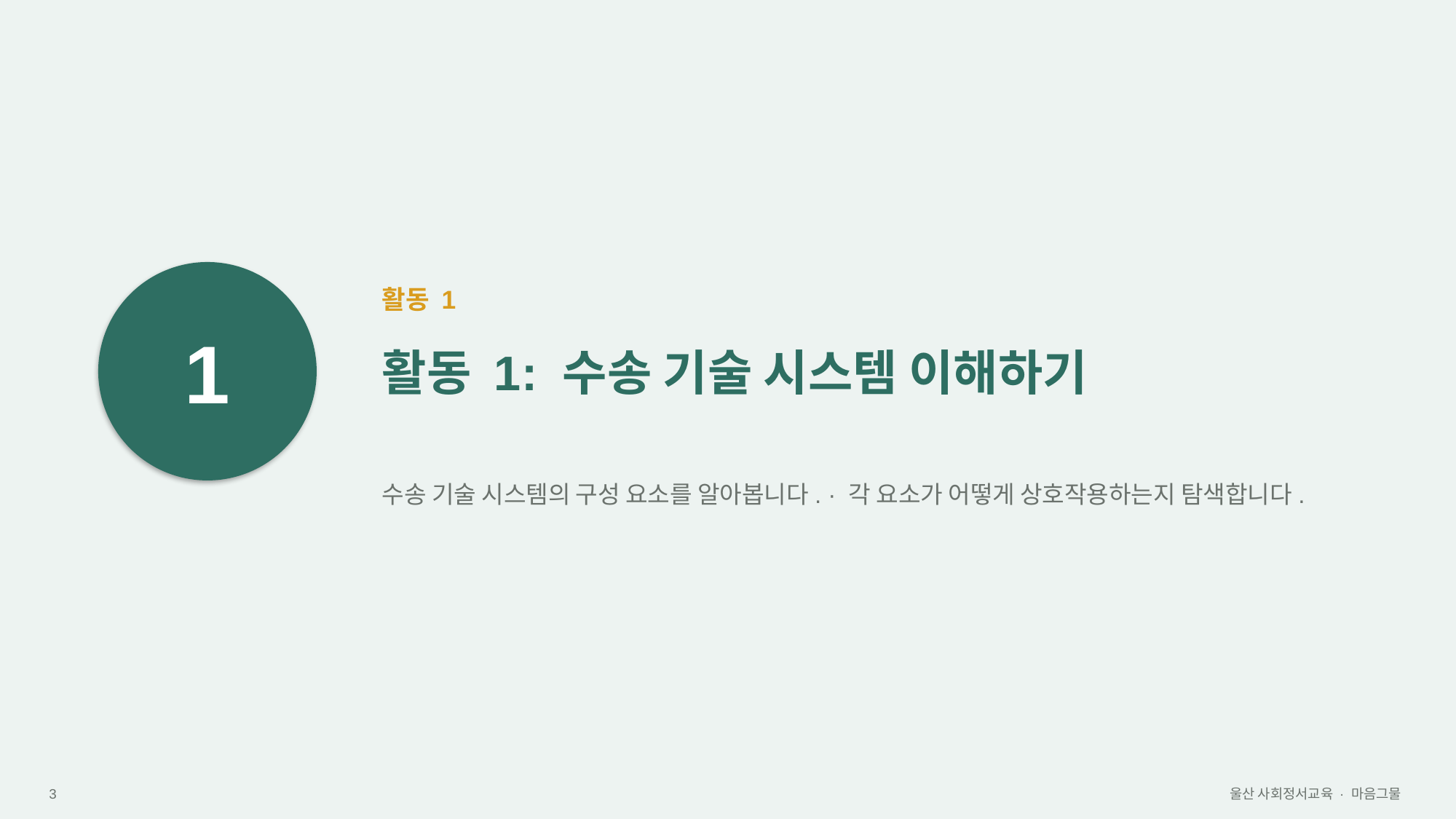

1
활동 1
활동 1: 수송 기술 시스템 이해하기
수송 기술 시스템의 구성 요소를 알아봅니다. · 각 요소가 어떻게 상호작용하는지 탐색합니다.
3
울산 사회정서교육 · 마음그물